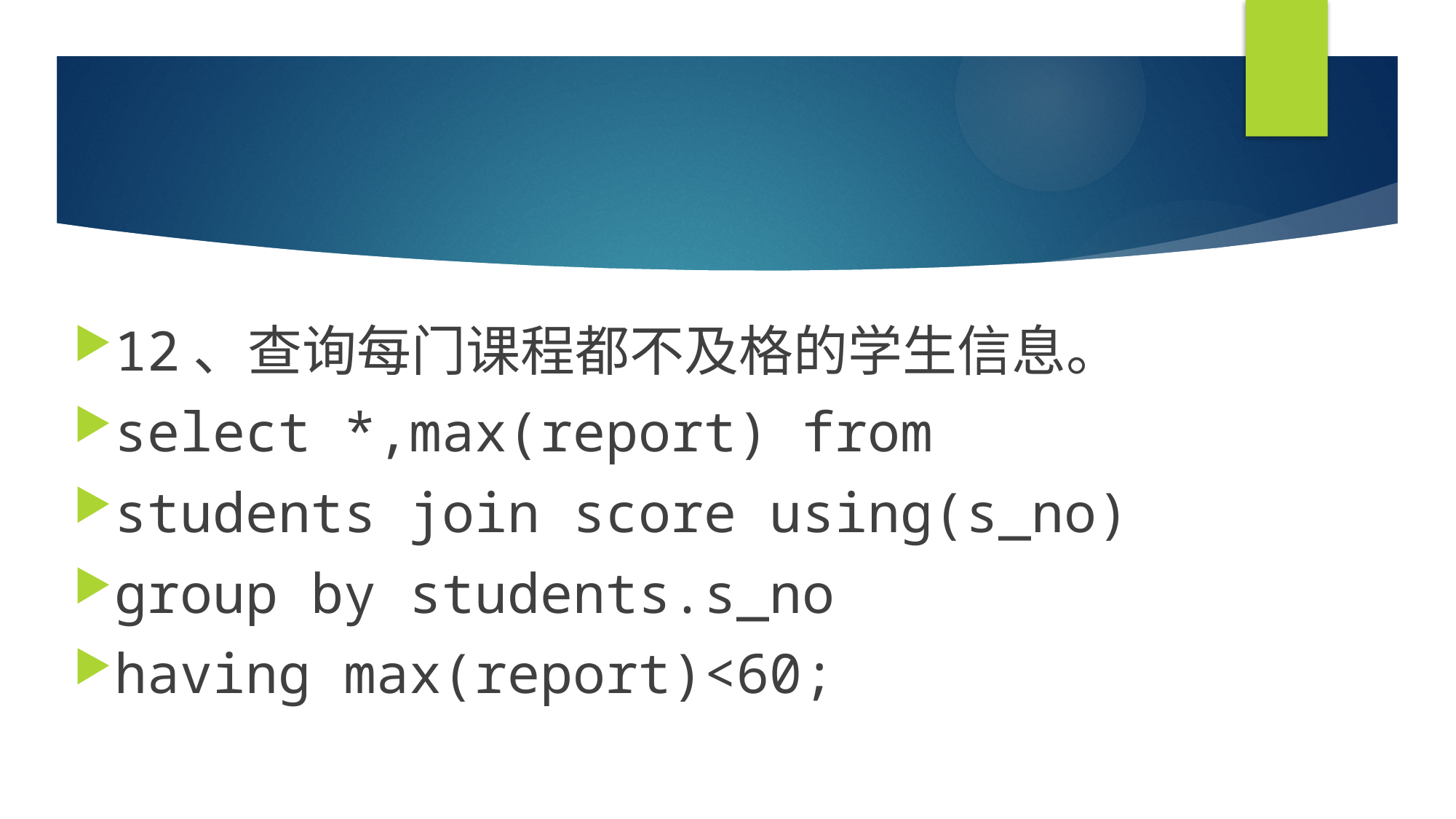

#
12、查询每门课程都不及格的学生信息。
select *,max(report) from
students join score using(s_no)
group by students.s_no
having max(report)<60;